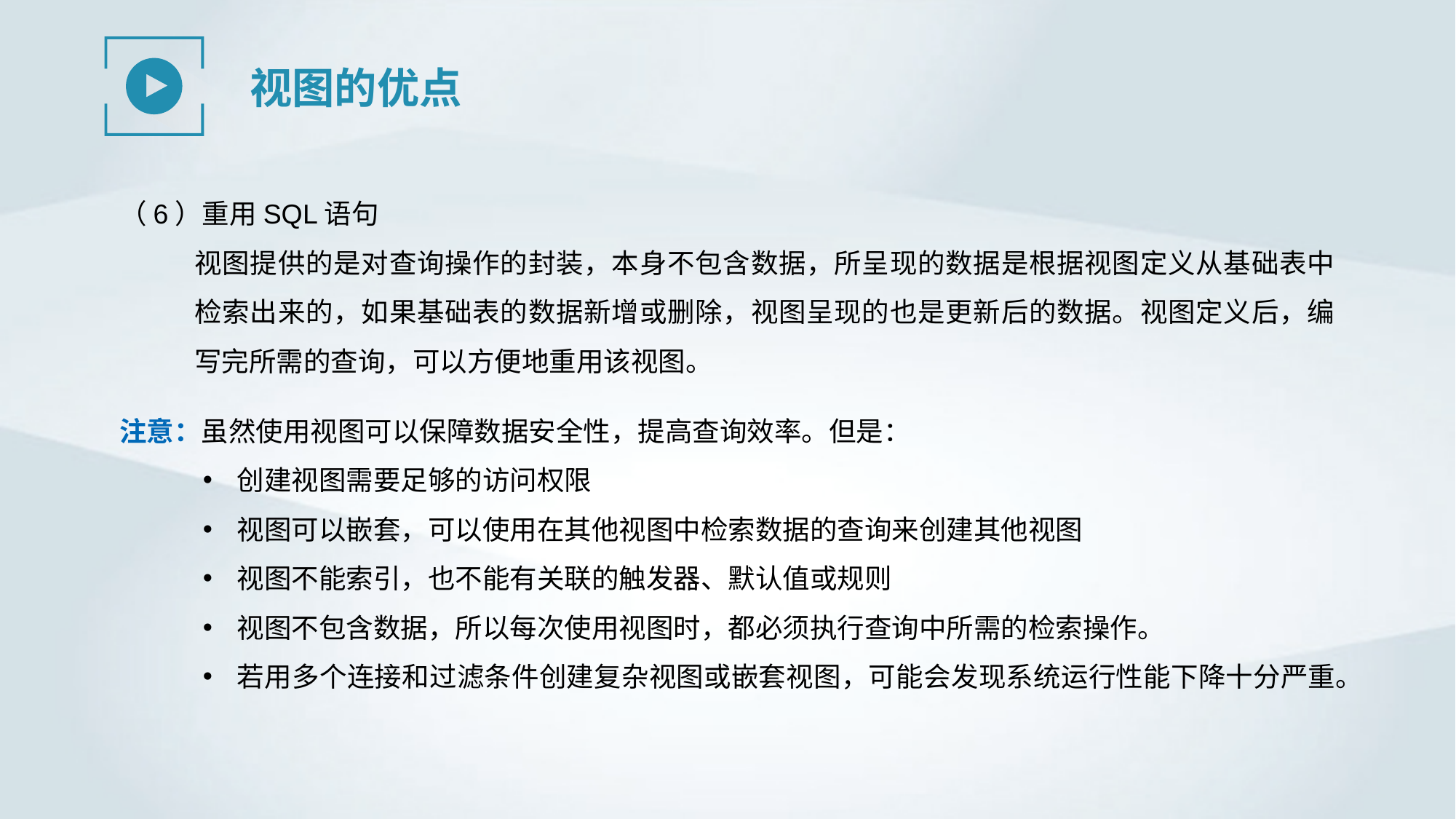

视图的优点
（6）重用SQL语句
视图提供的是对查询操作的封装，本身不包含数据，所呈现的数据是根据视图定义从基础表中检索出来的，如果基础表的数据新增或删除，视图呈现的也是更新后的数据。视图定义后，编写完所需的查询，可以方便地重用该视图。
注意：虽然使用视图可以保障数据安全性，提高查询效率。但是：
创建视图需要足够的访问权限
视图可以嵌套，可以使用在其他视图中检索数据的查询来创建其他视图
视图不能索引，也不能有关联的触发器、默认值或规则
视图不包含数据，所以每次使用视图时，都必须执行查询中所需的检索操作。
若用多个连接和过滤条件创建复杂视图或嵌套视图，可能会发现系统运行性能下降十分严重。